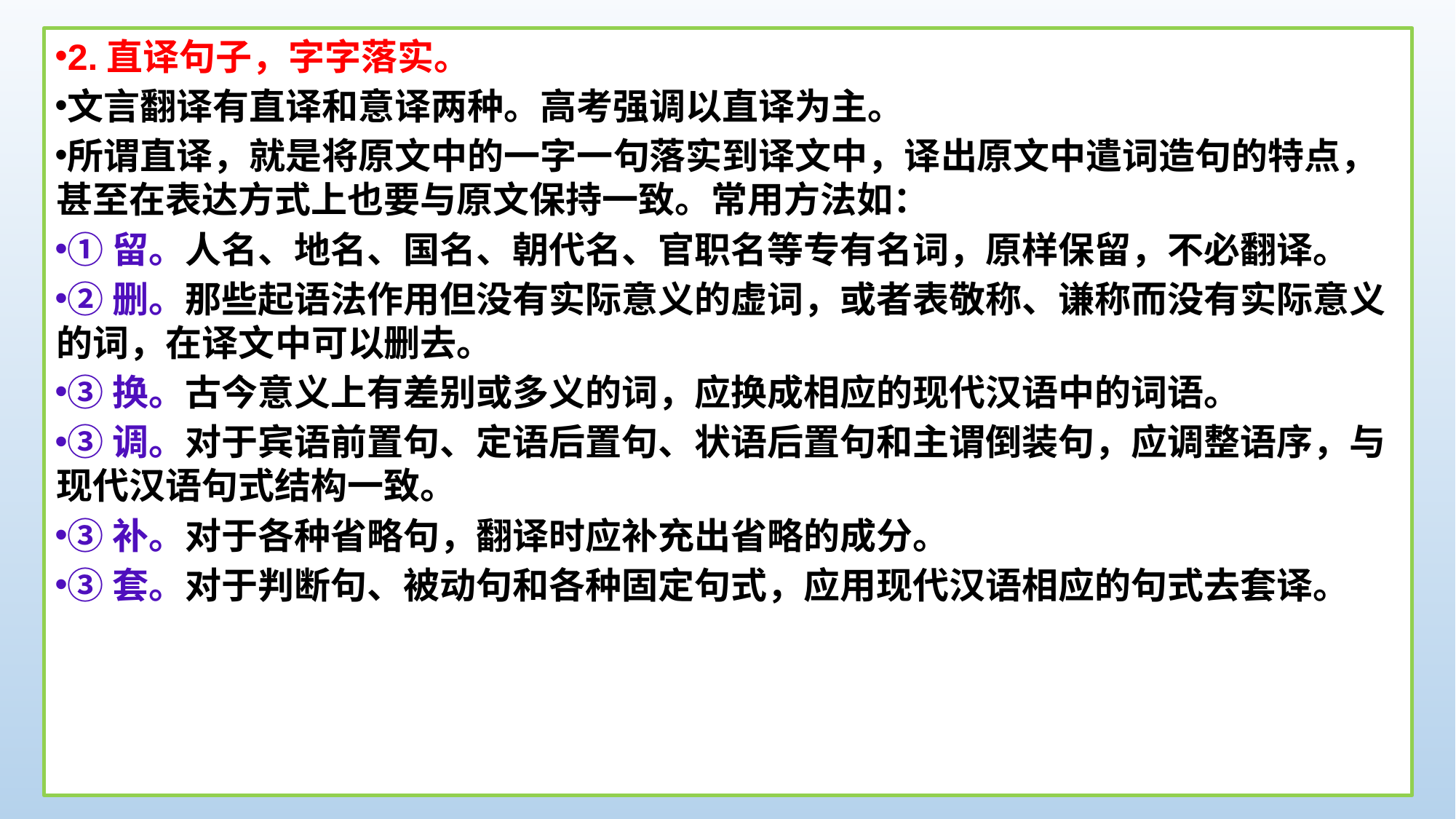

2.直译句子，字字落实。
文言翻译有直译和意译两种。高考强调以直译为主。
所谓直译，就是将原文中的一字一句落实到译文中，译出原文中遣词造句的特点，甚至在表达方式上也要与原文保持一致。常用方法如：
①留。人名、地名、国名、朝代名、官职名等专有名词，原样保留，不必翻译。
②删。那些起语法作用但没有实际意义的虚词，或者表敬称、谦称而没有实际意义的词，在译文中可以删去。
③换。古今意义上有差别或多义的词，应换成相应的现代汉语中的词语。
③调。对于宾语前置句、定语后置句、状语后置句和主谓倒装句，应调整语序，与现代汉语句式结构一致。
③补。对于各种省略句，翻译时应补充出省略的成分。
③套。对于判断句、被动句和各种固定句式，应用现代汉语相应的句式去套译。